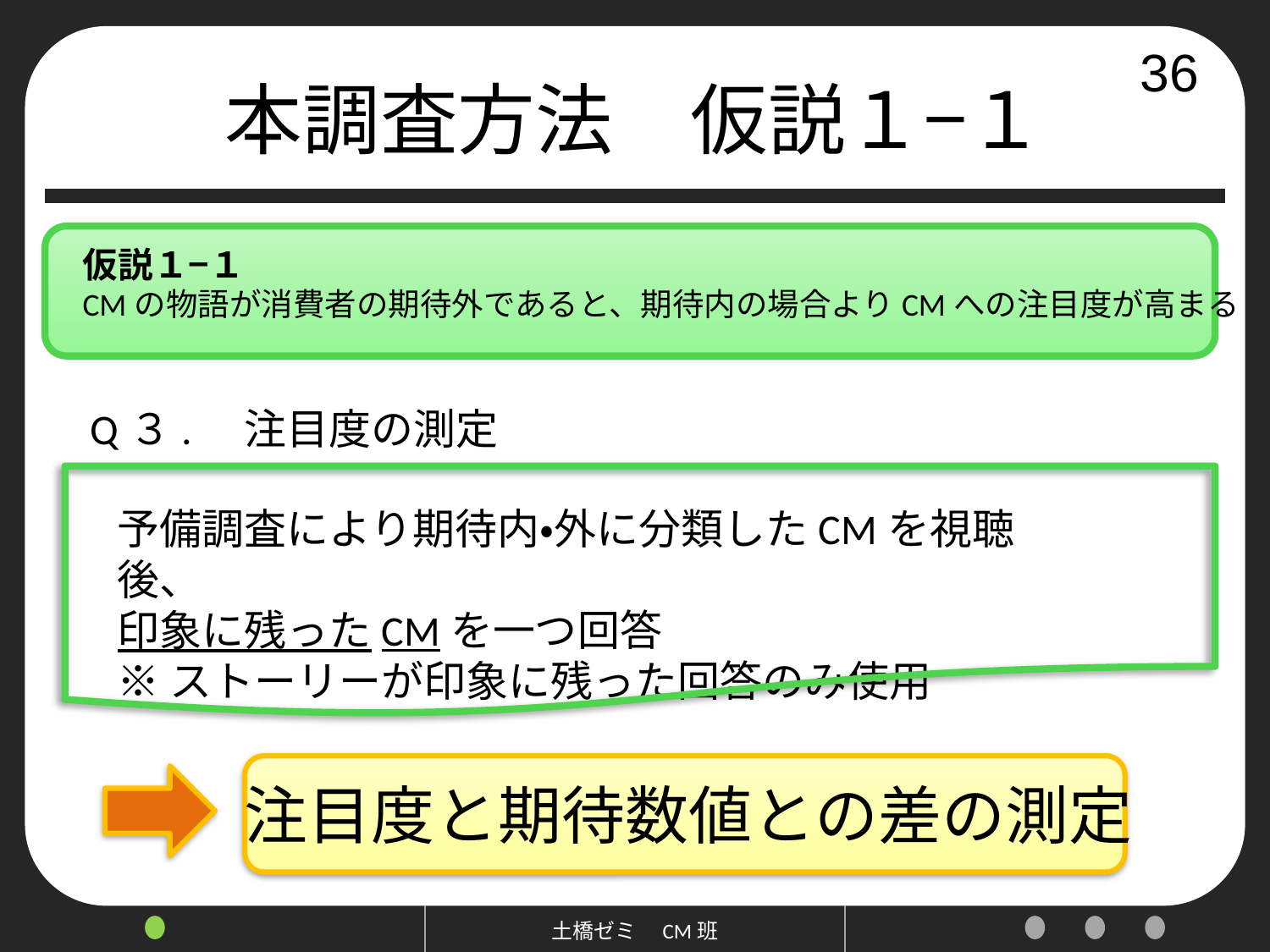

# 本調査方法　仮説１−１
36

仮説１−１
CMの物語が消費者の期待外であると、期待内の場合よりCMへの注目度が高まる

Q３.　注目度の測定

予備調査により期待内・外に分類したCMを視聴後、
印象に残ったCMを一つ回答
※ストーリーが印象に残った回答のみ使用

注目度と期待数値との差の測定
土橋ゼミ　CM班